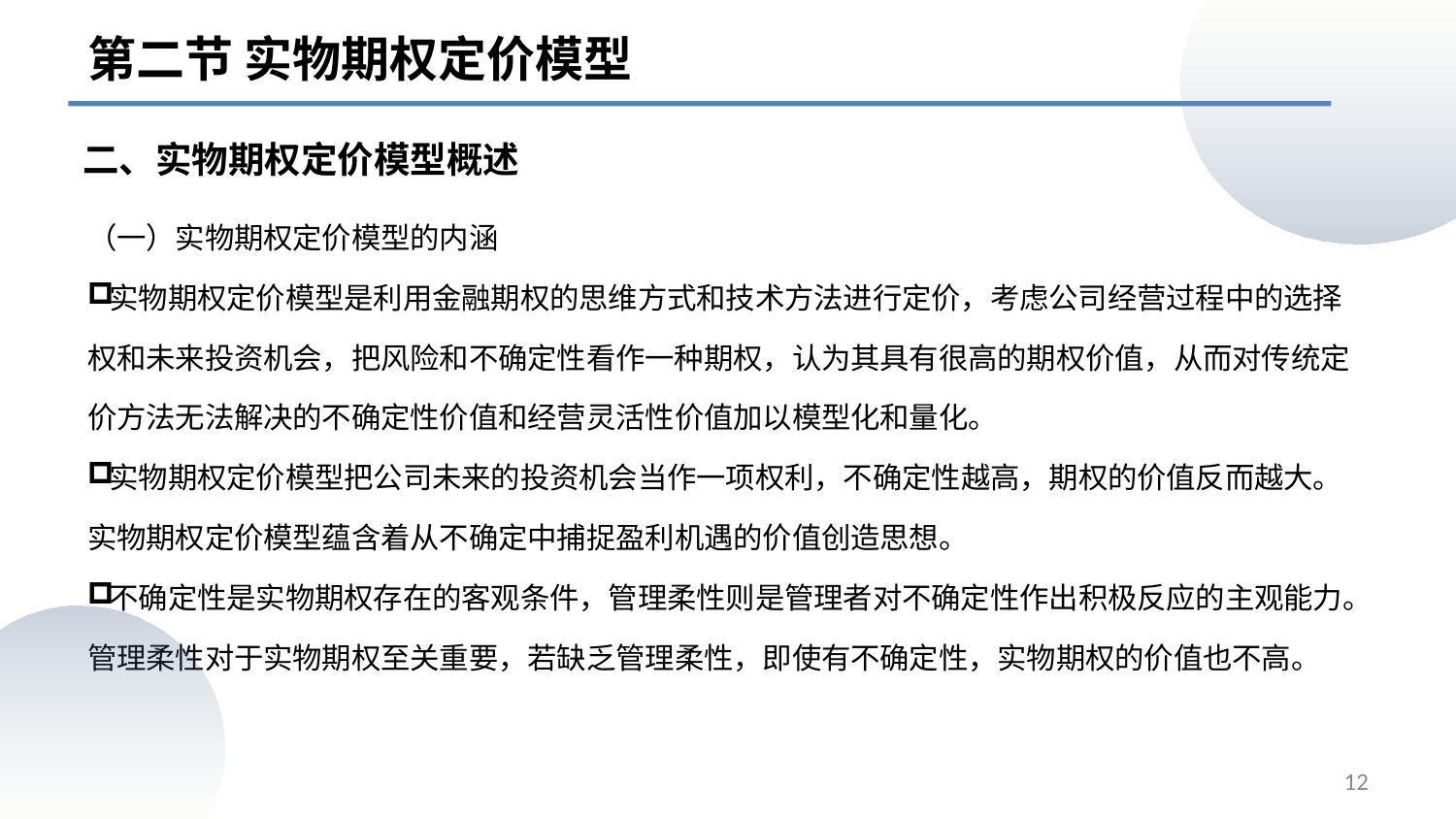

第二节 实物期权定价模型
# 二、实物期权定价模型概述
（一）实物期权定价模型的内涵
实物期权定价模型是利用金融期权的思维方式和技术方法进行定价，考虑公司经营过程中的选择权和未来投资机会，把风险和不确定性看作一种期权，认为其具有很高的期权价值，从而对传统定价方法无法解决的不确定性价值和经营灵活性价值加以模型化和量化。
实物期权定价模型把公司未来的投资机会当作一项权利，不确定性越高，期权的价值反而越大。实物期权定价模型蕴含着从不确定中捕捉盈利机遇的价值创造思想。
不确定性是实物期权存在的客观条件，管理柔性则是管理者对不确定性作出积极反应的主观能力。管理柔性对于实物期权至关重要，若缺乏管理柔性，即使有不确定性，实物期权的价值也不高。

12